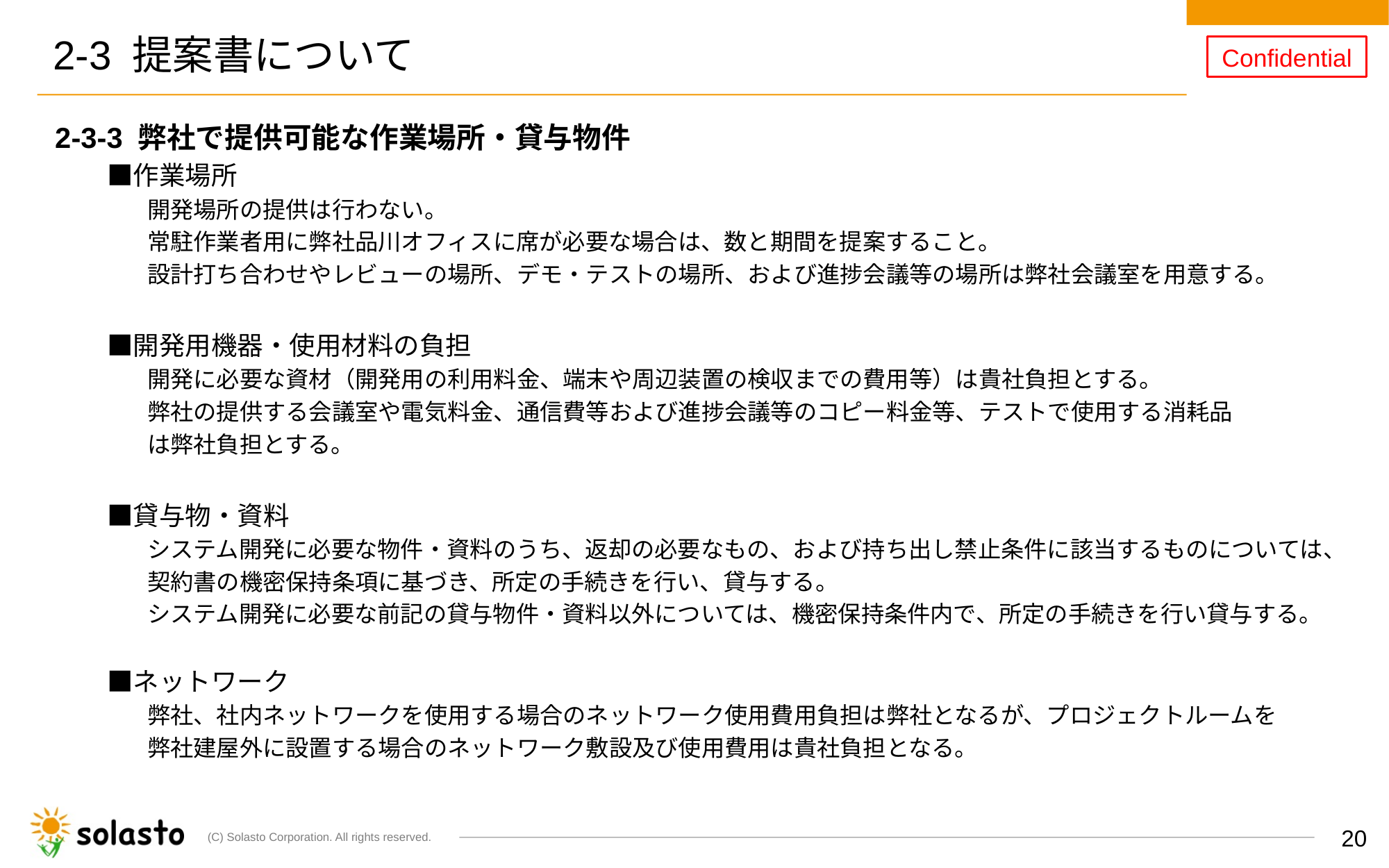

# 2-3 提案書について
2-3-3 弊社で提供可能な作業場所・貸与物件
　　■作業場所
　　　　開発場所の提供は行わない。
　　　　常駐作業者用に弊社品川オフィスに席が必要な場合は、数と期間を提案すること。
　　　　設計打ち合わせやレビューの場所、デモ・テストの場所、および進捗会議等の場所は弊社会議室を用意する。

　　■開発用機器・使用材料の負担
　　　　開発に必要な資材（開発用の利用料金、端末や周辺装置の検収までの費用等）は貴社負担とする。
　　　　弊社の提供する会議室や電気料金、通信費等および進捗会議等のコピー料金等、テストで使用する消耗品
　　　　は弊社負担とする。

　　■貸与物・資料
　　　　システム開発に必要な物件・資料のうち、返却の必要なもの、および持ち出し禁止条件に該当するものについては、
　　　　契約書の機密保持条項に基づき、所定の手続きを行い、貸与する。
　　　　システム開発に必要な前記の貸与物件・資料以外については、機密保持条件内で、所定の手続きを行い貸与する。

　　■ネットワーク
　　　　弊社、社内ネットワークを使用する場合のネットワーク使用費用負担は弊社となるが、プロジェクトルームを
　　　　弊社建屋外に設置する場合のネットワーク敷設及び使用費用は貴社負担となる。